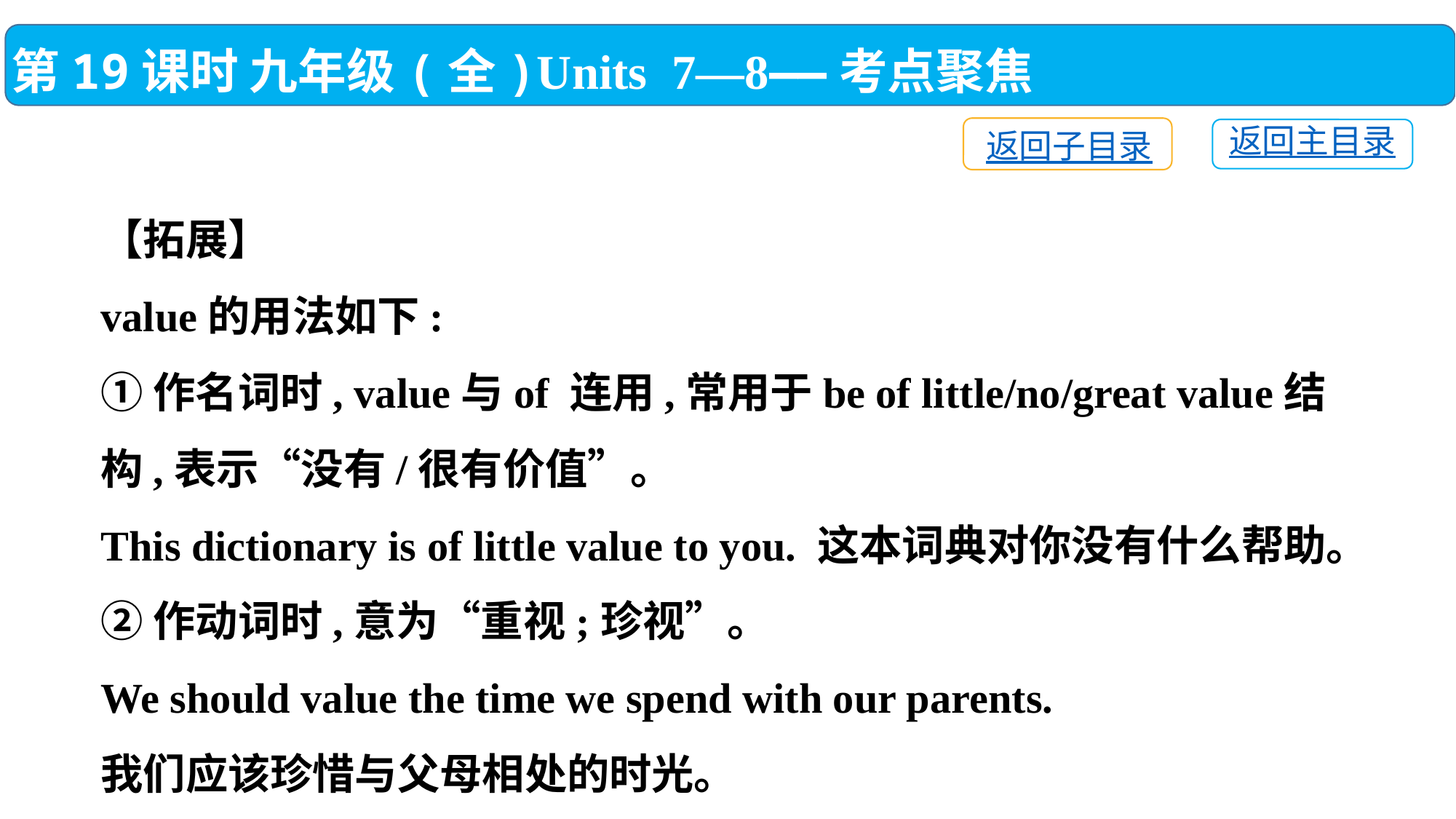

第19课时 九年级(全)Units  7—8——考点聚焦

返回子目录
返回主目录
【拓展】
value的用法如下:
①作名词时, value与of 连用,常用于be of little/no/great value结构,表示“没有/很有价值”。
This dictionary is of little value to you. 这本词典对你没有什么帮助。
②作动词时,意为“重视;珍视”。
We should value the time we spend with our parents.
我们应该珍惜与父母相处的时光。